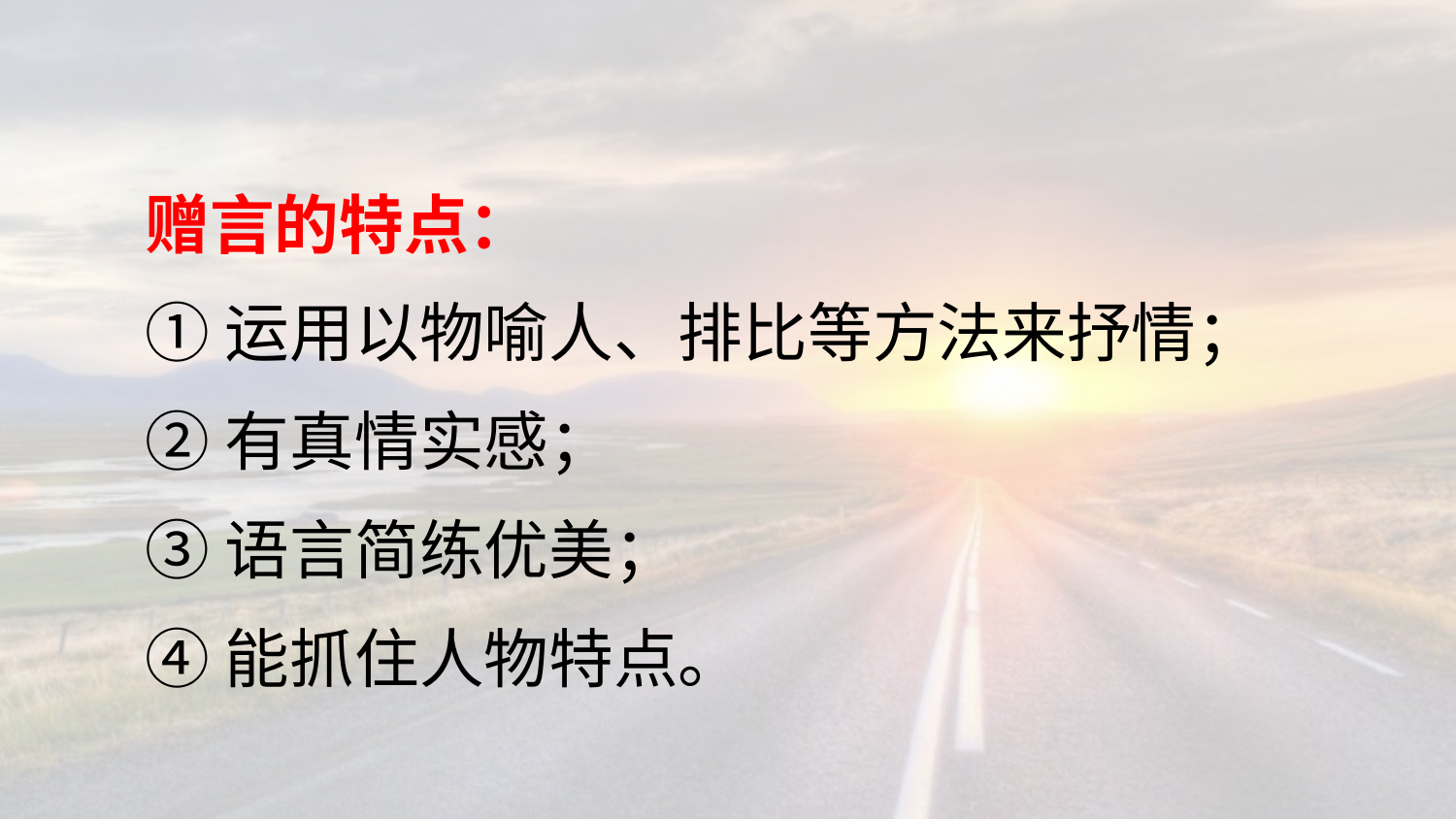

赠言的特点：
①运用以物喻人、排比等方法来抒情；
②有真情实感；
③语言简练优美；
④能抓住人物特点。